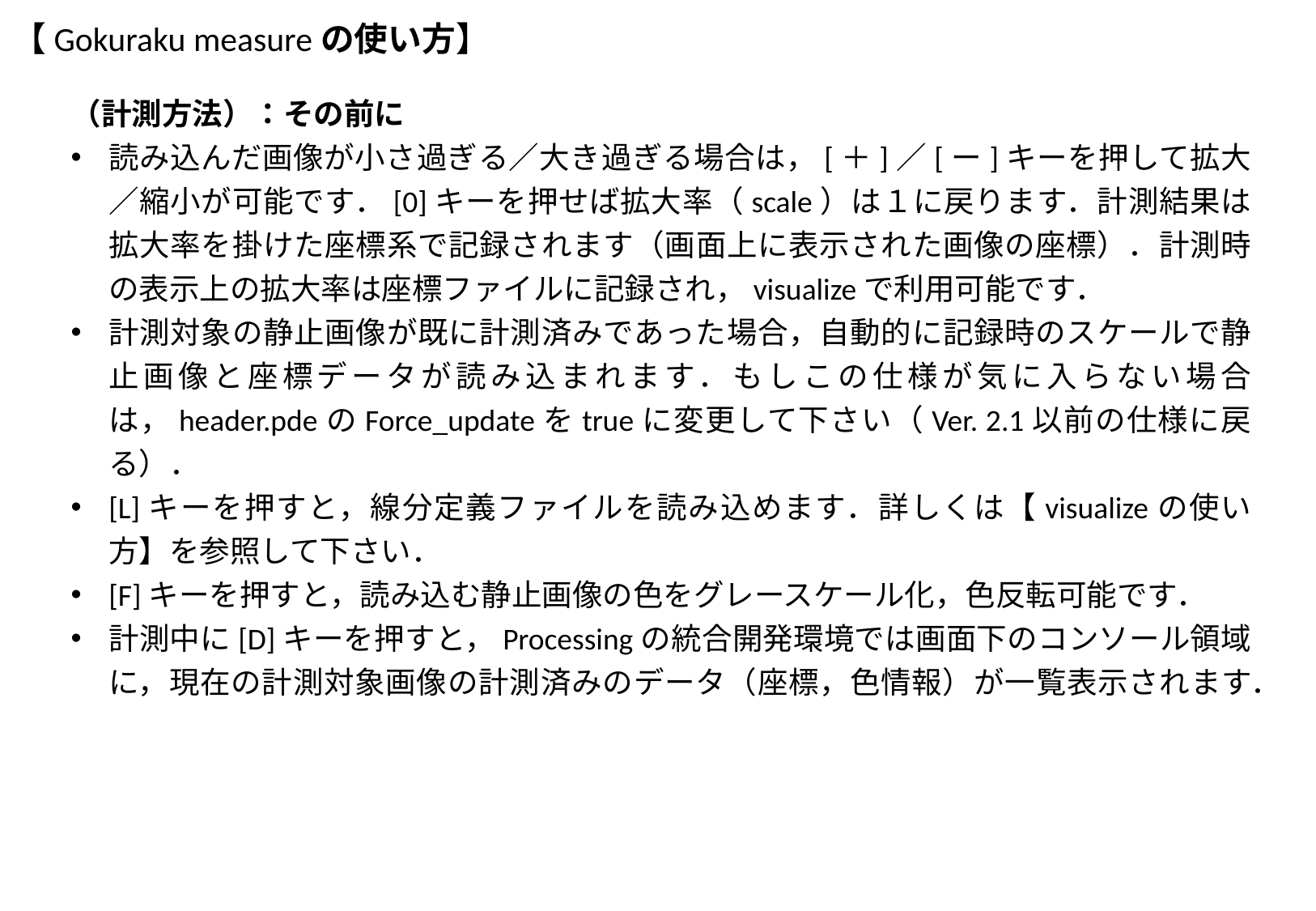

# 【Gokuraku measureの使い方】
（計測方法）：その前に
読み込んだ画像が小さ過ぎる／大き過ぎる場合は，[＋]／[ー]キーを押して拡大／縮小が可能です．[0]キーを押せば拡大率（scale）は１に戻ります．計測結果は拡大率を掛けた座標系で記録されます（画面上に表示された画像の座標）．計測時の表示上の拡大率は座標ファイルに記録され，visualizeで利用可能です．
計測対象の静止画像が既に計測済みであった場合，自動的に記録時のスケールで静止画像と座標データが読み込まれます．もしこの仕様が気に入らない場合は，header.pdeのForce_updateをtrueに変更して下さい（Ver. 2.1以前の仕様に戻る）．
[L]キーを押すと，線分定義ファイルを読み込めます．詳しくは【visualizeの使い方】を参照して下さい．
[F]キーを押すと，読み込む静止画像の色をグレースケール化，色反転可能です．
計測中に[D]キーを押すと，Processingの統合開発環境では画面下のコンソール領域に，現在の計測対象画像の計測済みのデータ（座標，色情報）が一覧表示されます．